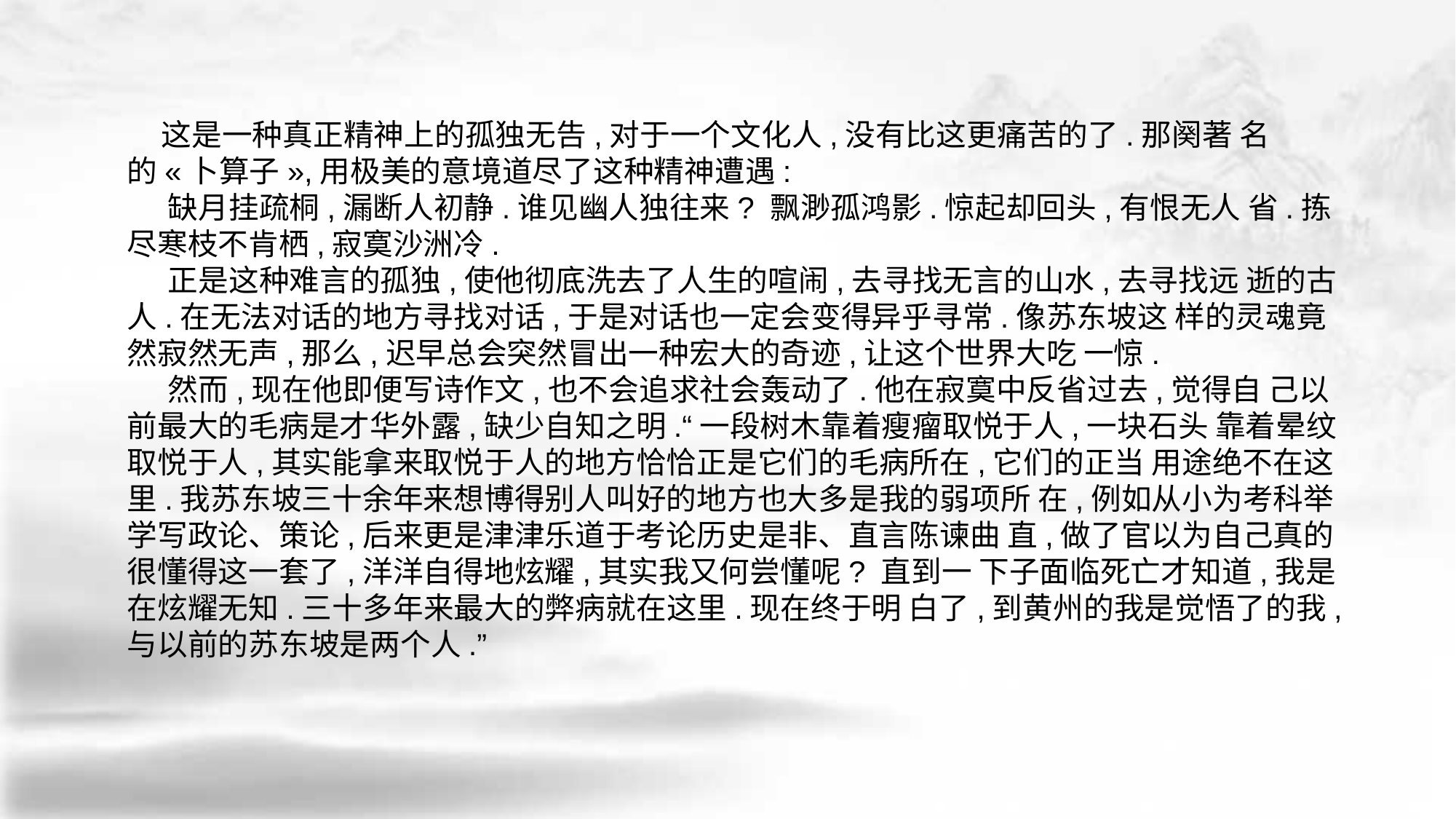

这是一种真正精神上的孤独无告,对于一个文化人,没有比这更痛苦的了.那阕著 名的«卜算子»,用极美的意境道尽了这种精神遭遇:
     缺月挂疏桐,漏断人初静.谁见幽人独往来? 飘渺孤鸿影.惊起却回头,有恨无人 省.拣尽寒枝不肯栖,寂寞沙洲冷.
     正是这种难言的孤独,使他彻底洗去了人生的喧闹,去寻找无言的山水,去寻找远 逝的古人.在无法对话的地方寻找对话,于是对话也一定会变得异乎寻常.像苏东坡这 样的灵魂竟然寂然无声,那么,迟早总会突然冒出一种宏大的奇迹,让这个世界大吃 一惊.
     然而,现在他即便写诗作文,也不会追求社会轰动了.他在寂寞中反省过去,觉得自 己以前最大的毛病是才华外露,缺少自知之明.“一段树木靠着瘦瘤取悦于人,一块石头 靠着晕纹取悦于人,其实能拿来取悦于人的地方恰恰正是它们的毛病所在,它们的正当 用途绝不在这里.我苏东坡三十余年来想博得别人叫好的地方也大多是我的弱项所 在,例如从小为考科举学写政论、策论,后来更是津津乐道于考论历史是非、直言陈谏曲 直,做了官以为自己真的很懂得这一套了,洋洋自得地炫耀,其实我又何尝懂呢? 直到一 下子面临死亡才知道,我是在炫耀无知.三十多年来最大的弊病就在这里.现在终于明 白了,到黄州的我是觉悟了的我,与以前的苏东坡是两个人.”